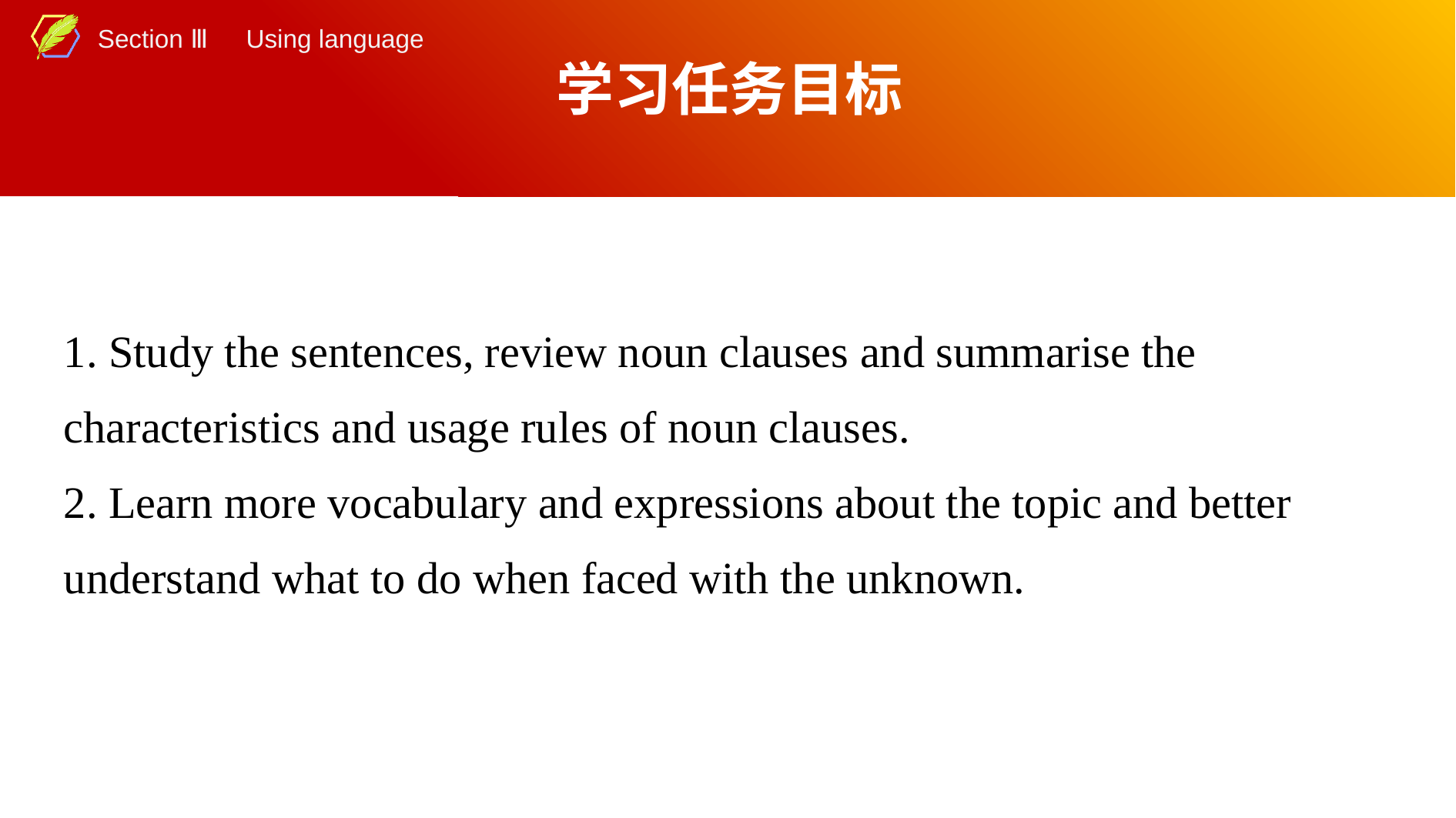

学习任务目标
1. Study the sentences, review noun clauses and summarise the characteristics and usage rules of noun clauses.
2. Learn more vocabulary and expressions about the topic and better understand what to do when faced with the unknown.